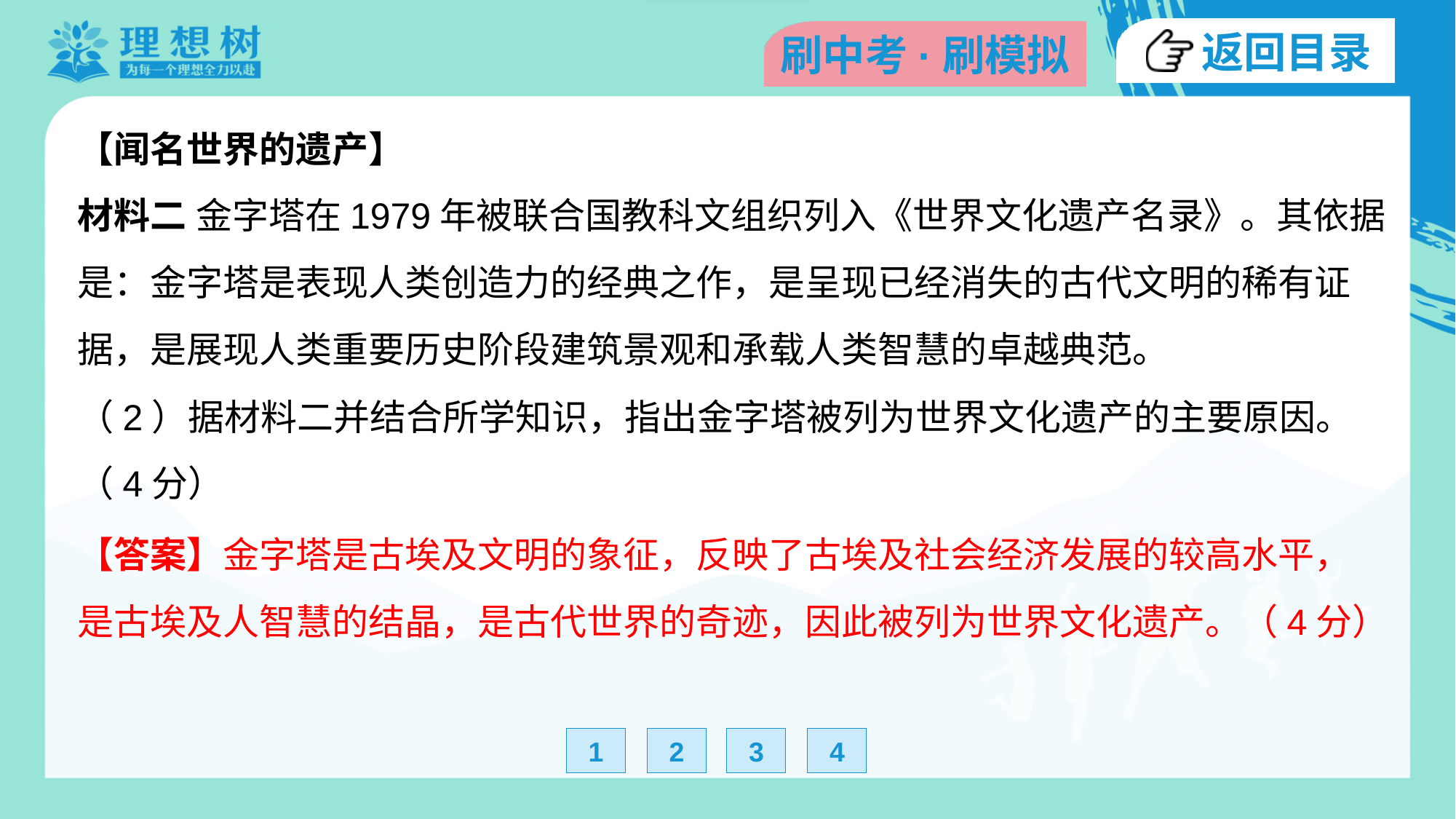

【闻名世界的遗产】
材料二 金字塔在1979年被联合国教科文组织列入《世界文化遗产名录》。其依据
是：金字塔是表现人类创造力的经典之作，是呈现已经消失的古代文明的稀有证
据，是展现人类重要历史阶段建筑景观和承载人类智慧的卓越典范。
（2）据材料二并结合所学知识，指出金字塔被列为世界文化遗产的主要原因。
（4分）
【答案】金字塔是古埃及文明的象征，反映了古埃及社会经济发展的较高水平，
是古埃及人智慧的结晶，是古代世界的奇迹，因此被列为世界文化遗产。（4分）